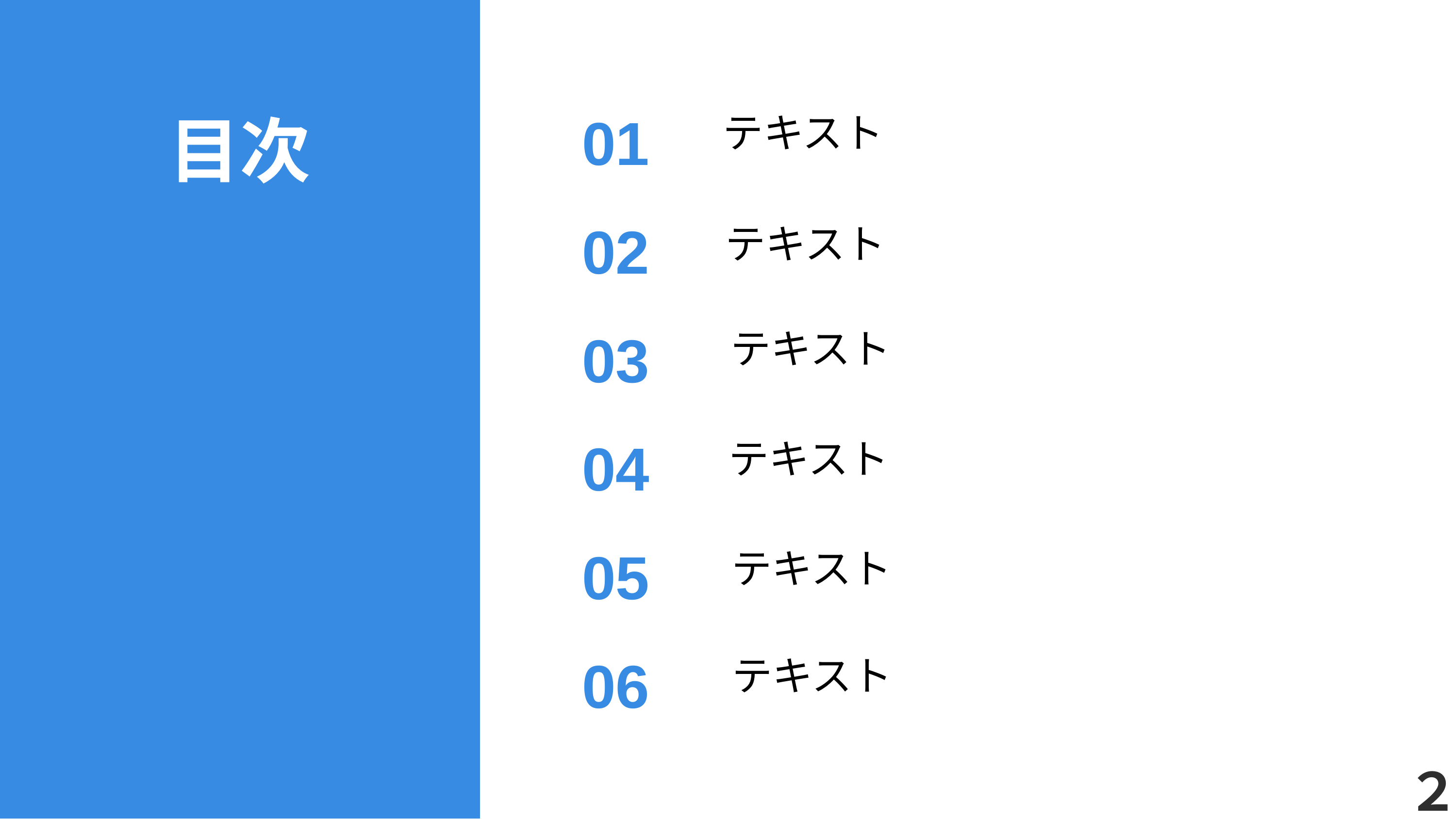

目次
01
テキスト
02
テキスト
03
テキスト
04
テキスト
05
テキスト
06
テキスト
２